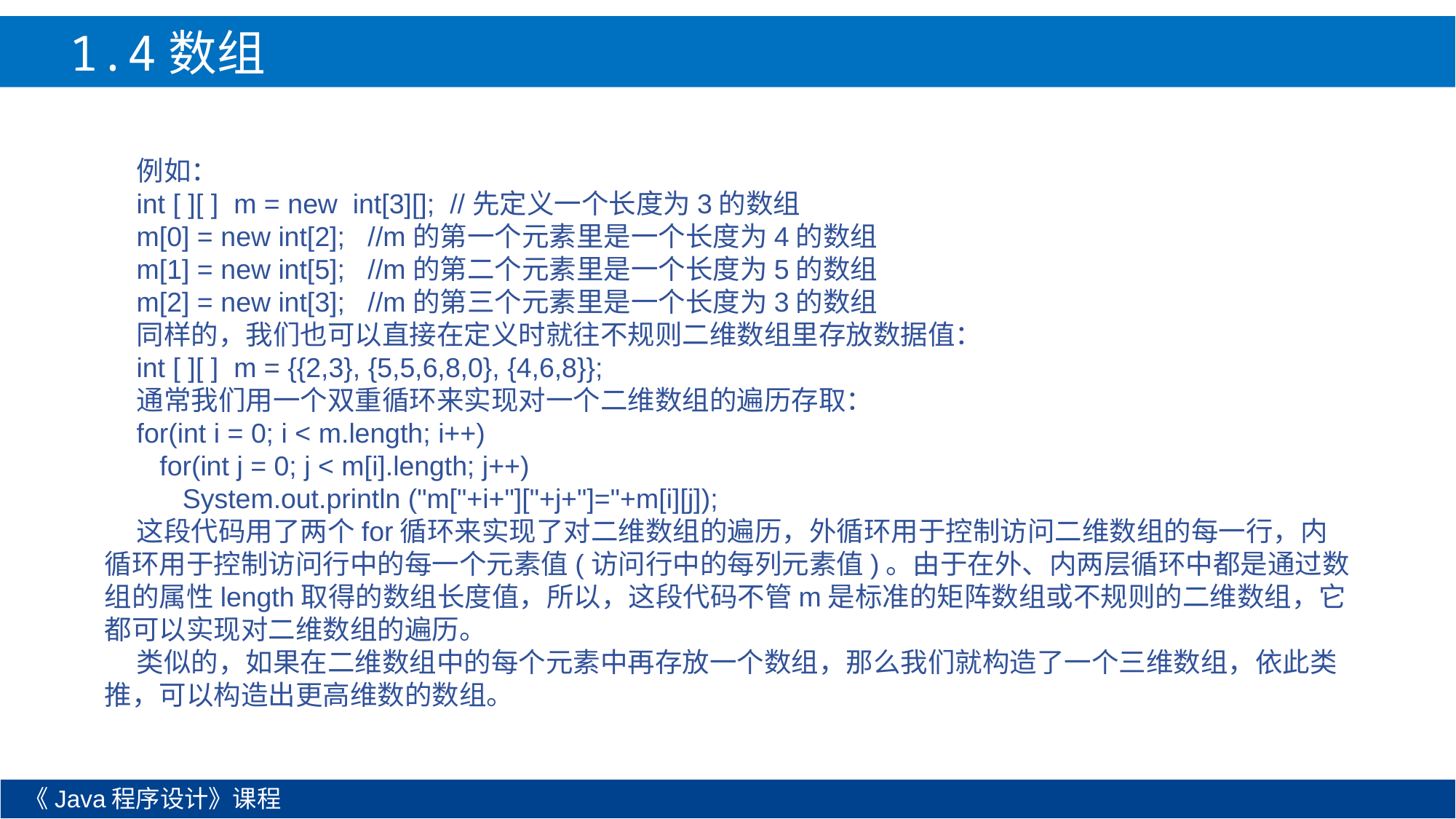

1.4数组
例如：
int [ ][ ]  m = new  int[3][];  //先定义一个长度为3的数组
m[0] = new int[2];   //m的第一个元素里是一个长度为4的数组
m[1] = new int[5];   //m的第二个元素里是一个长度为5的数组
m[2] = new int[3];   //m的第三个元素里是一个长度为3的数组
同样的，我们也可以直接在定义时就往不规则二维数组里存放数据值：
int [ ][ ]  m = {{2,3}, {5,5,6,8,0}, {4,6,8}};
通常我们用一个双重循环来实现对一个二维数组的遍历存取：
for(int i = 0; i < m.length; i++)
   for(int j = 0; j < m[i].length; j++)
      System.out.println ("m["+i+"]["+j+"]="+m[i][j]);
这段代码用了两个for循环来实现了对二维数组的遍历，外循环用于控制访问二维数组的每一行，内循环用于控制访问行中的每一个元素值(访问行中的每列元素值)。由于在外、内两层循环中都是通过数组的属性length取得的数组长度值，所以，这段代码不管m是标准的矩阵数组或不规则的二维数组，它都可以实现对二维数组的遍历。
类似的，如果在二维数组中的每个元素中再存放一个数组，那么我们就构造了一个三维数组，依此类推，可以构造出更高维数的数组。
《Java程序设计》课程